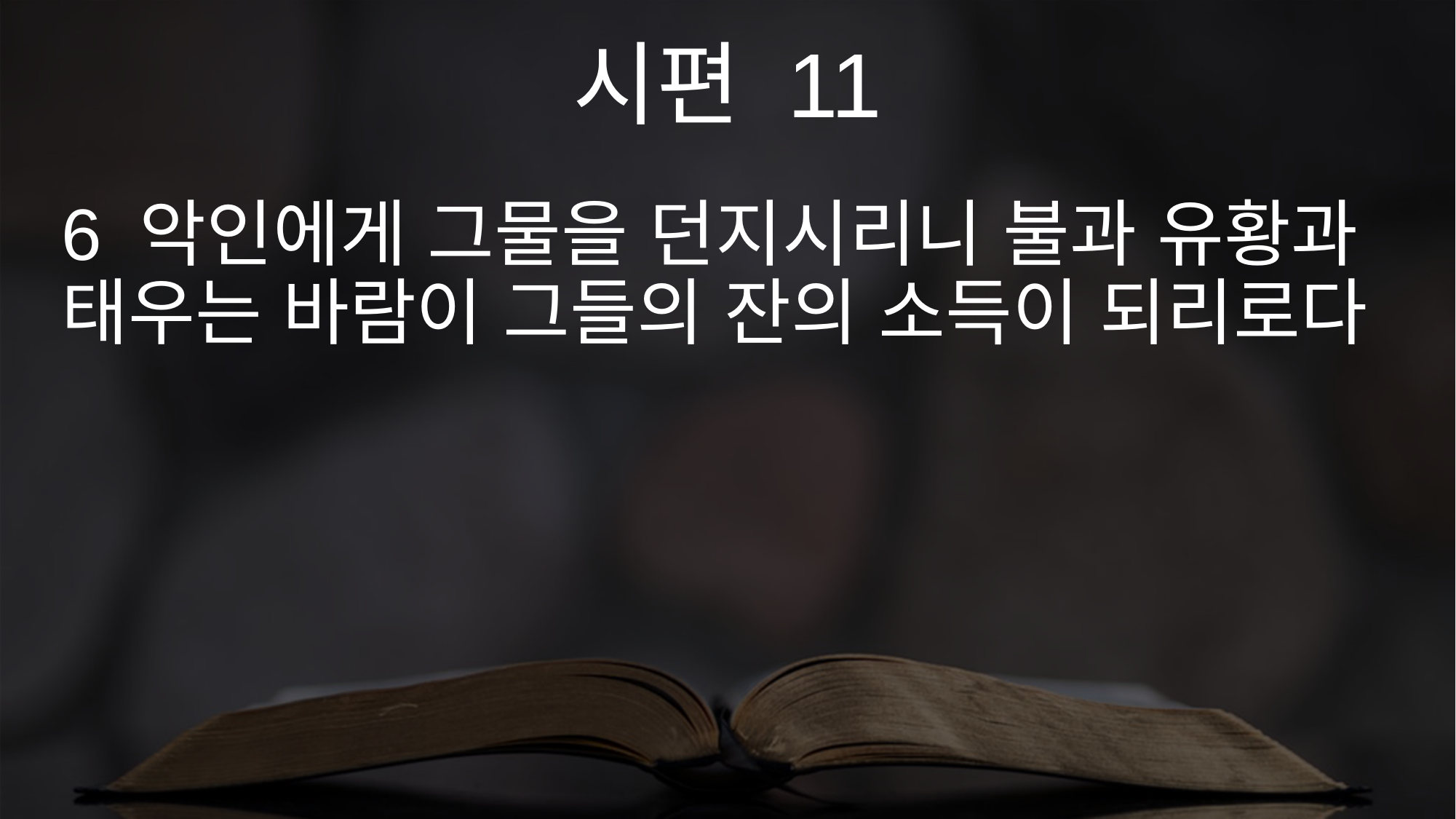

시편 11
6 악인에게 그물을 던지시리니 불과 유황과 태우는 바람이 그들의 잔의 소득이 되리로다